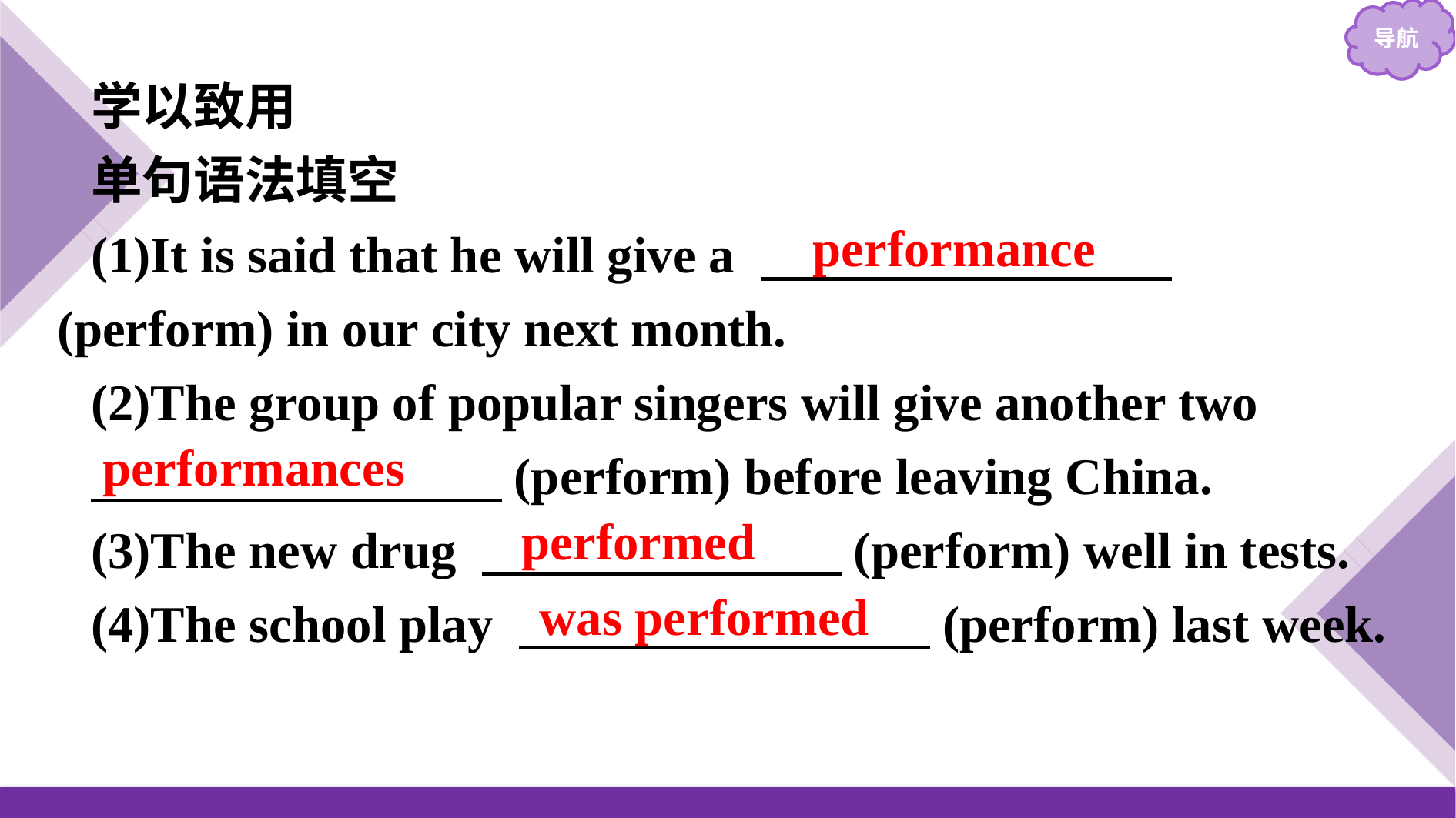

学以致用
单句语法填空
(1)It is said that he will give a 　　　　　　　　(perform) in our city next month.
(2)The group of popular singers will give another two
　　　　　　　　(perform) before leaving China.
(3)The new drug 　　　　　　　(perform) well in tests.
(4)The school play 　　　　　　　　(perform) last week.
performance
performances
performed
was performed